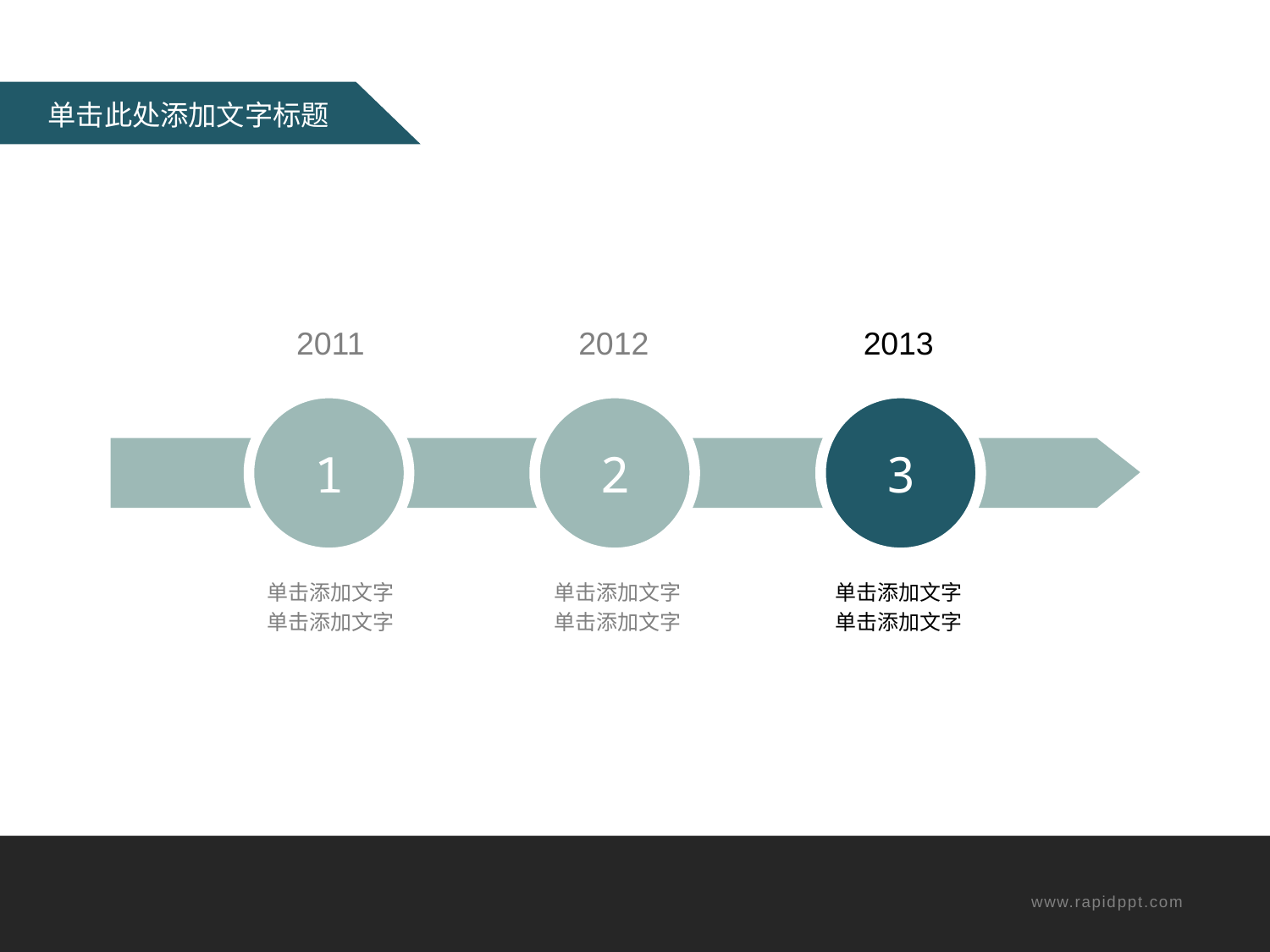

单击此处添加文字标题
2011
1
单击添加文字
单击添加文字
2012
2
单击添加文字
单击添加文字
2013
3
单击添加文字
单击添加文字